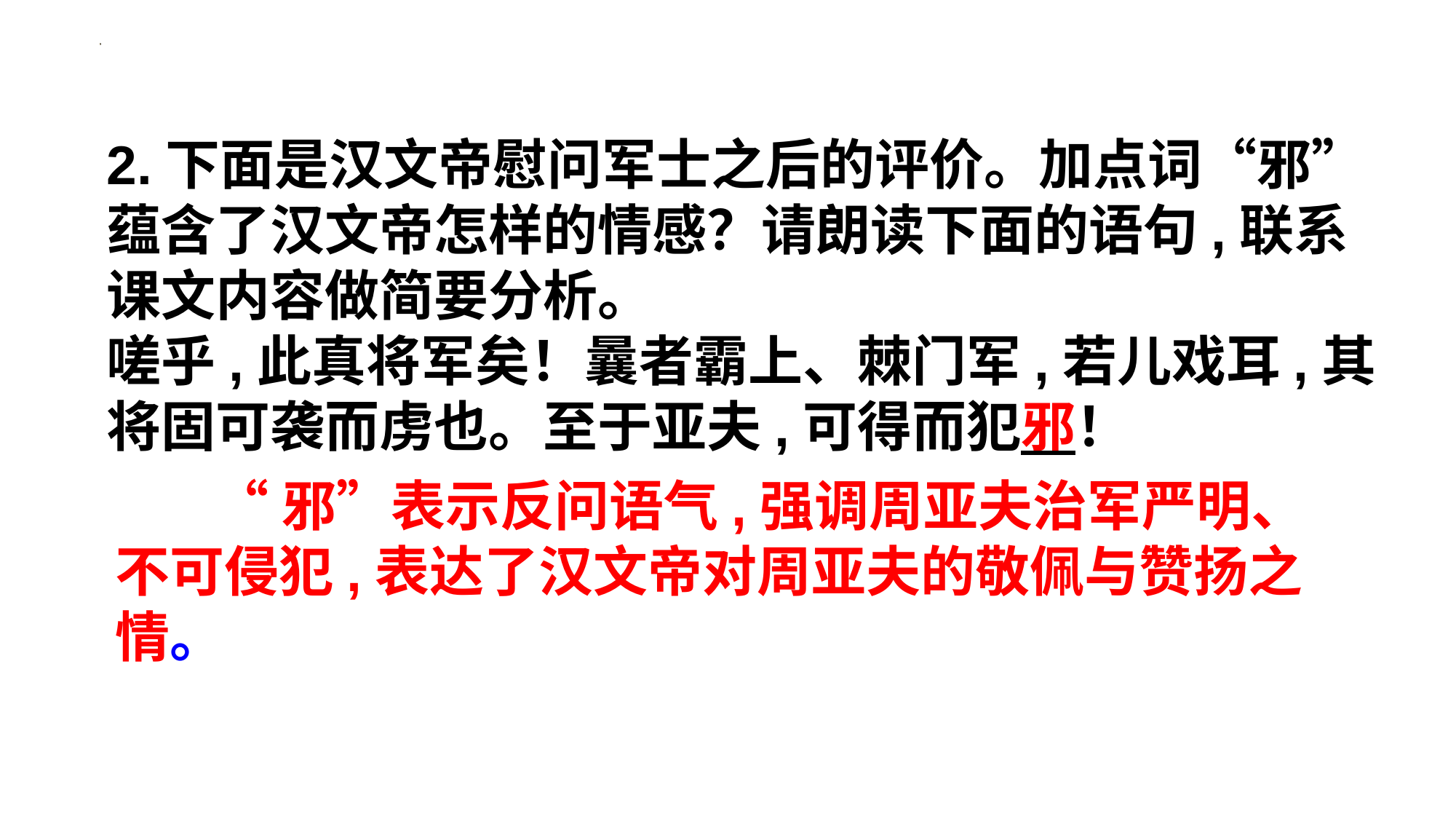

2.下面是汉文帝慰问军士之后的评价。加点词“邪”蕴含了汉文帝怎样的情感？请朗读下面的语句,联系课文内容做简要分析。
嗟乎,此真将军矣！曩者霸上、棘门军,若儿戏耳,其将固可袭而虏也。至于亚夫,可得而犯邪！
        “邪”表示反问语气,强调周亚夫治军严明、不可侵犯,表达了汉文帝对周亚夫的敬佩与赞扬之情。